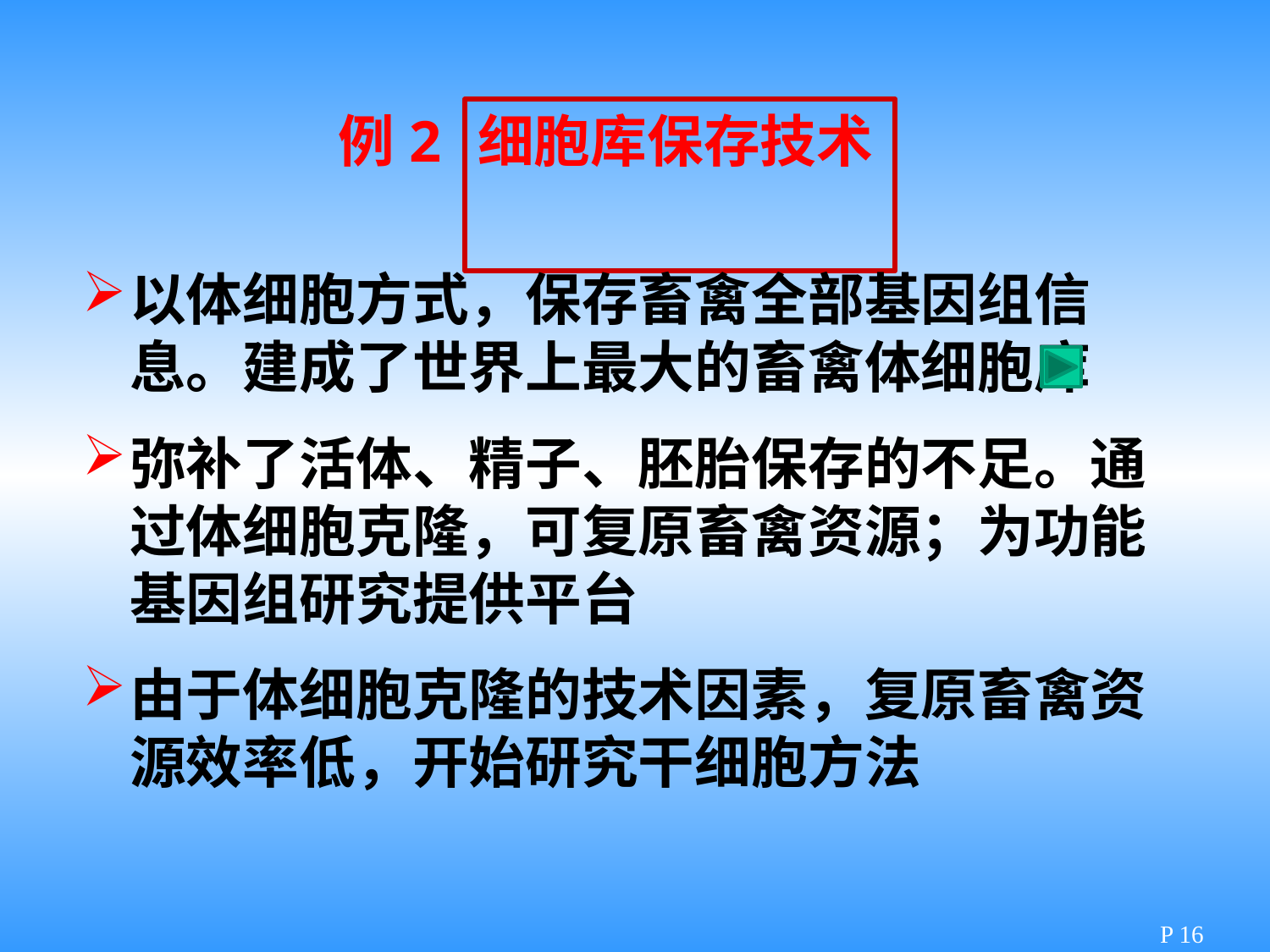

例2
细胞库保存技术
以体细胞方式，保存畜禽全部基因组信息。建成了世界上最大的畜禽体细胞库
弥补了活体、精子、胚胎保存的不足。通过体细胞克隆，可复原畜禽资源；为功能基因组研究提供平台
由于体细胞克隆的技术因素，复原畜禽资源效率低，开始研究干细胞方法

P 16